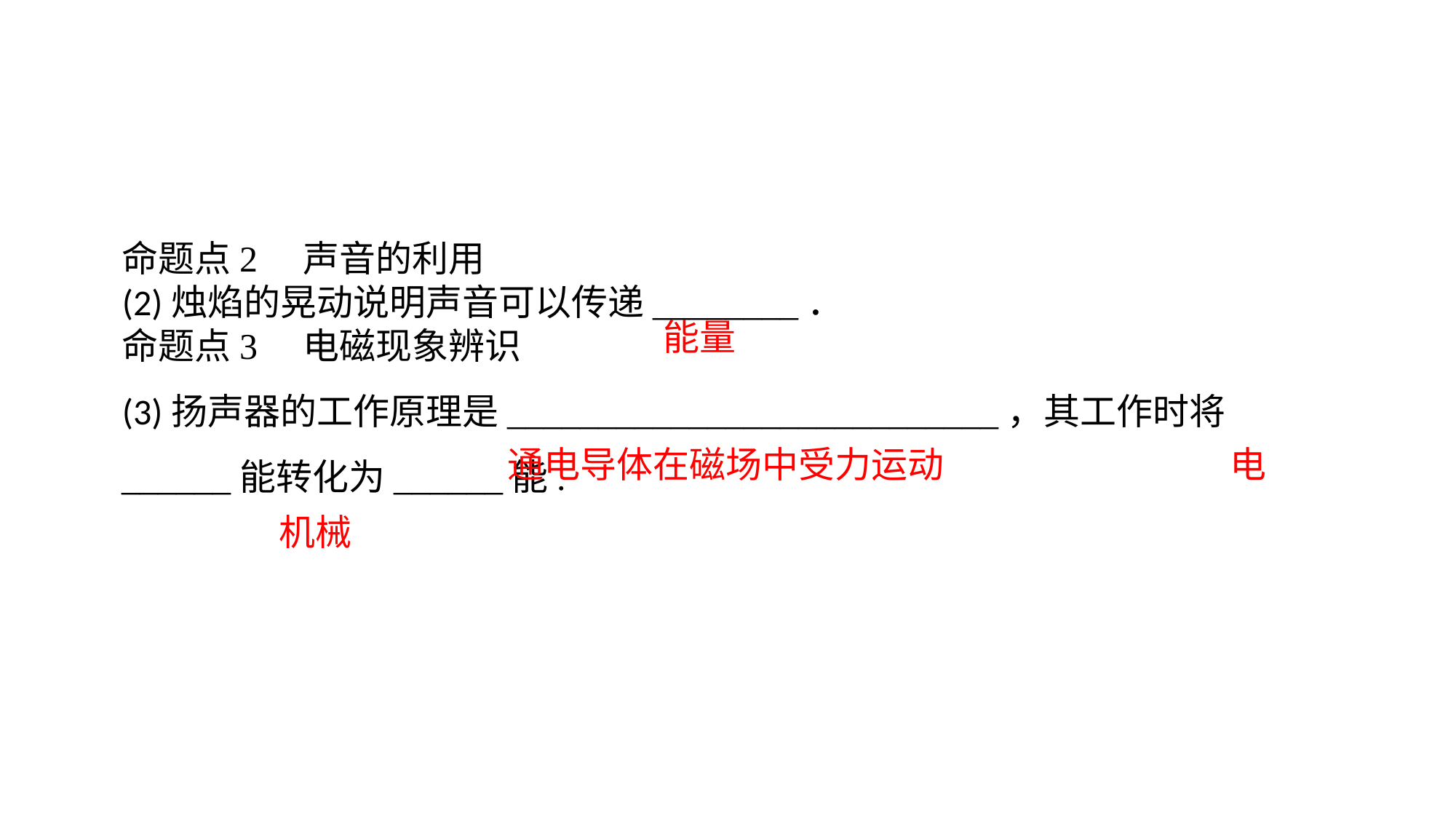

命题点2　声音的利用(2)烛焰的晃动说明声音可以传递________．命题点3　电磁现象辨识(3)扬声器的工作原理是___________________________，其工作时将______能转化为______能.
能量
通电导体在磁场中受力运动
电
机械